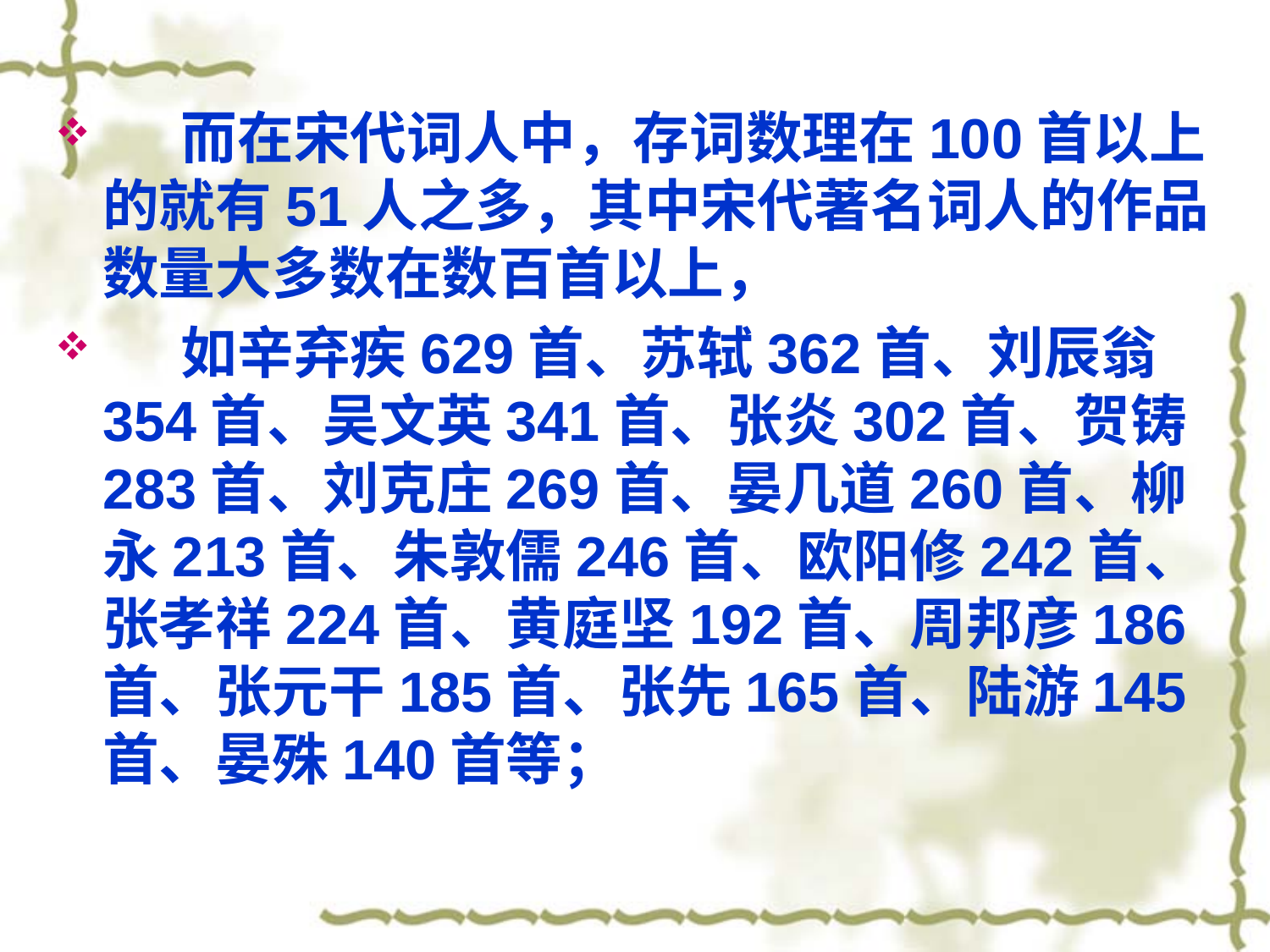

#
     而在宋代词人中，存词数理在100首以上的就有51人之多，其中宋代著名词人的作品数量大多数在数百首以上，
     如辛弃疾629首、苏轼362首、刘辰翁354首、吴文英341首、张炎302首、贺铸283首、刘克庄269首、晏几道260首、柳永213首、朱敦儒246首、欧阳修242首、张孝祥224首、黄庭坚192首、周邦彦186首、张元干185首、张先165首、陆游145首、晏殊140首等；